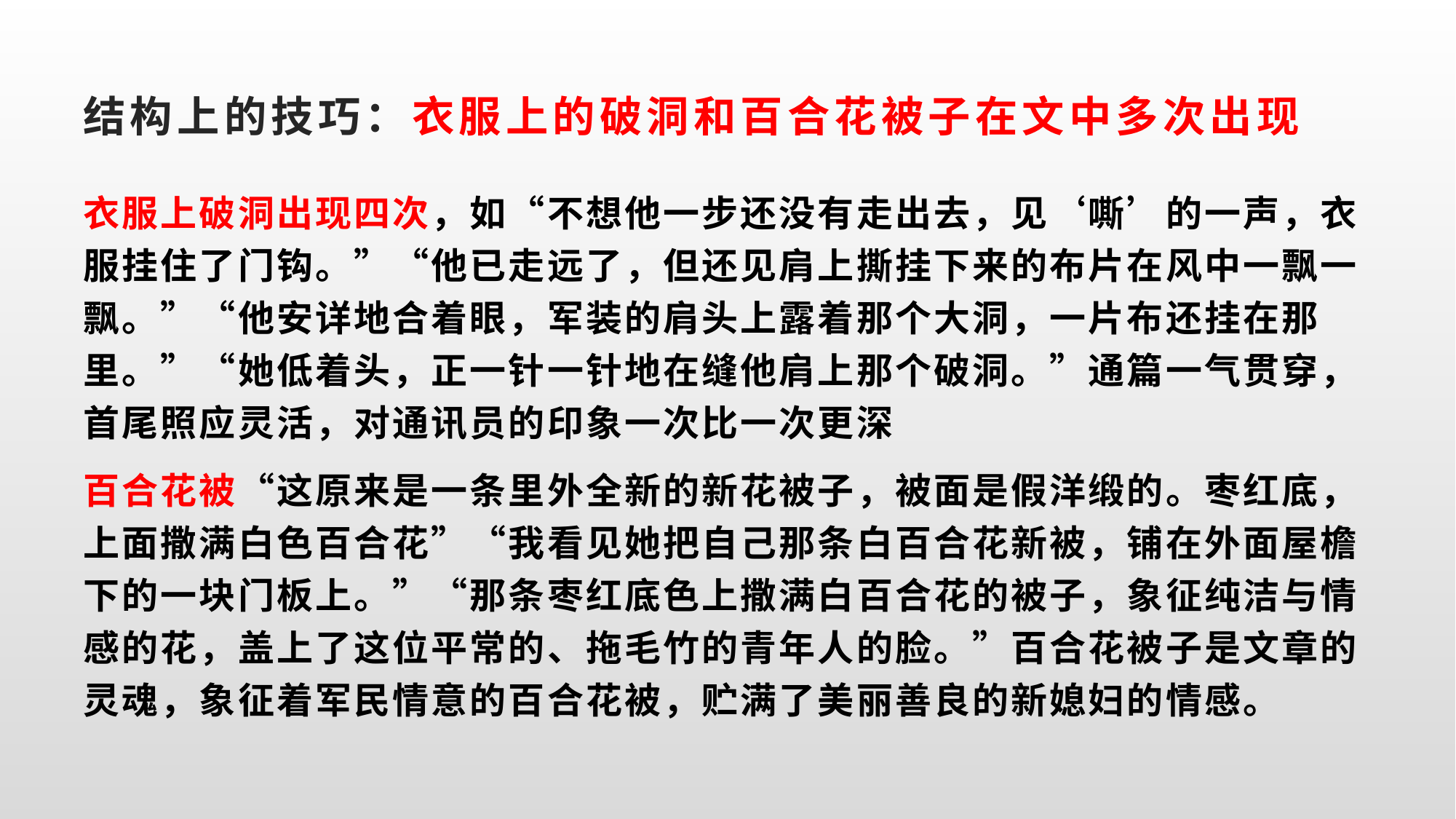

# 结构上的技巧：衣服上的破洞和百合花被子在文中多次出现
衣服上破洞出现四次，如“不想他一步还没有走出去，见‘嘶’的一声，衣服挂住了门钩。”“他已走远了，但还见肩上撕挂下来的布片在风中一飘一飘。”“他安详地合着眼，军装的肩头上露着那个大洞，一片布还挂在那里。”“她低着头，正一针一针地在缝他肩上那个破洞。”通篇一气贯穿，首尾照应灵活，对通讯员的印象一次比一次更深
百合花被“这原来是一条里外全新的新花被子，被面是假洋缎的。枣红底，上面撒满白色百合花”“我看见她把自己那条白百合花新被，铺在外面屋檐下的一块门板上。”“那条枣红底色上撒满白百合花的被子，象征纯洁与情感的花，盖上了这位平常的、拖毛竹的青年人的脸。”百合花被子是文章的灵魂，象征着军民情意的百合花被，贮满了美丽善良的新媳妇的情感。